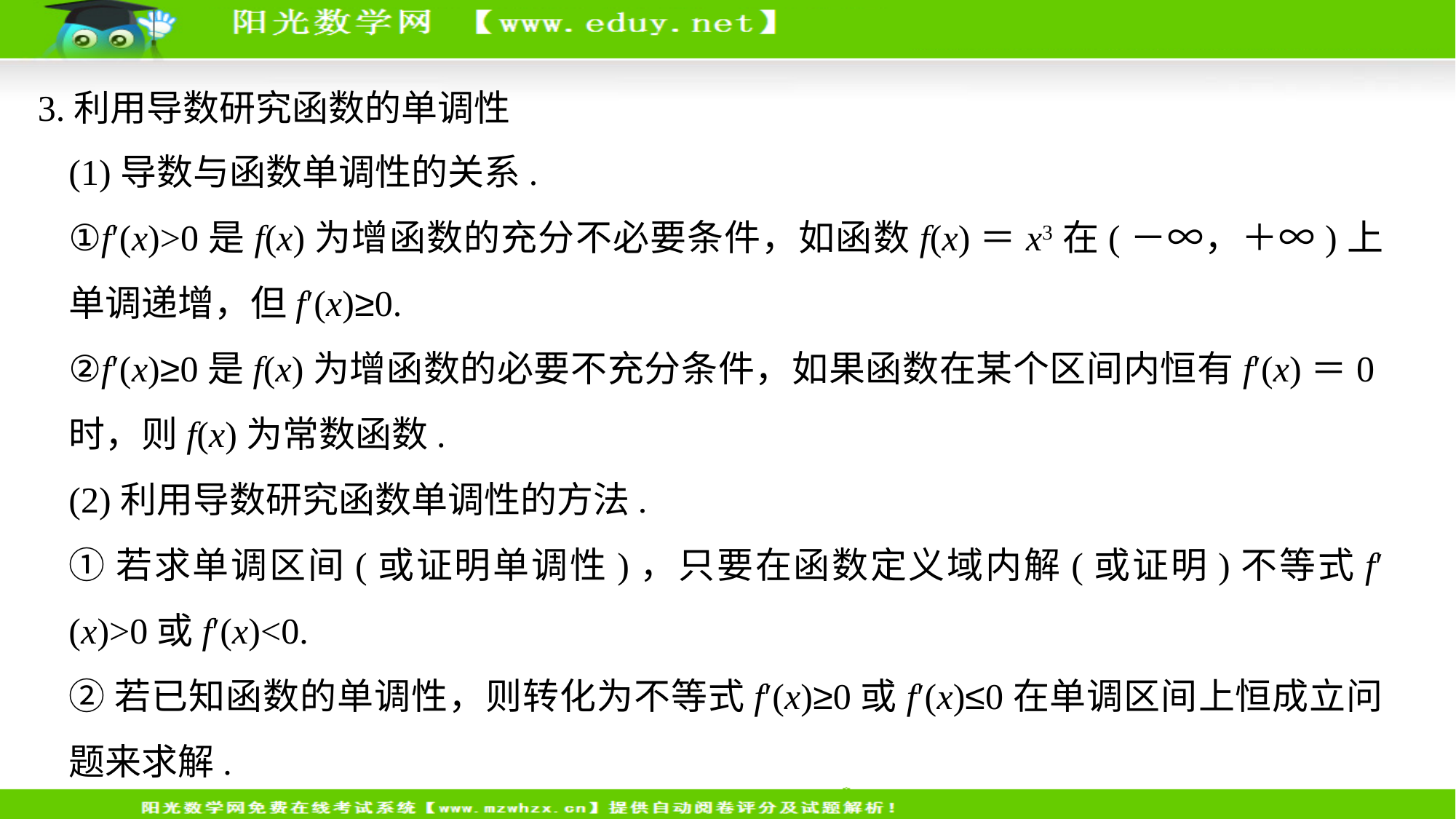

3.利用导数研究函数的单调性
(1)导数与函数单调性的关系.
①f′(x)>0是f(x)为增函数的充分不必要条件，如函数f(x)＝x3在(－∞，＋∞)上单调递增，但f′(x)≥0.
②f′(x)≥0是f(x)为增函数的必要不充分条件，如果函数在某个区间内恒有f′(x)＝0时，则f(x)为常数函数.
(2)利用导数研究函数单调性的方法.
①若求单调区间(或证明单调性)，只要在函数定义域内解(或证明)不等式f′(x)>0或f′(x)<0.
②若已知函数的单调性，则转化为不等式f′(x)≥0或f′(x)≤0在单调区间上恒成立问题来求解.